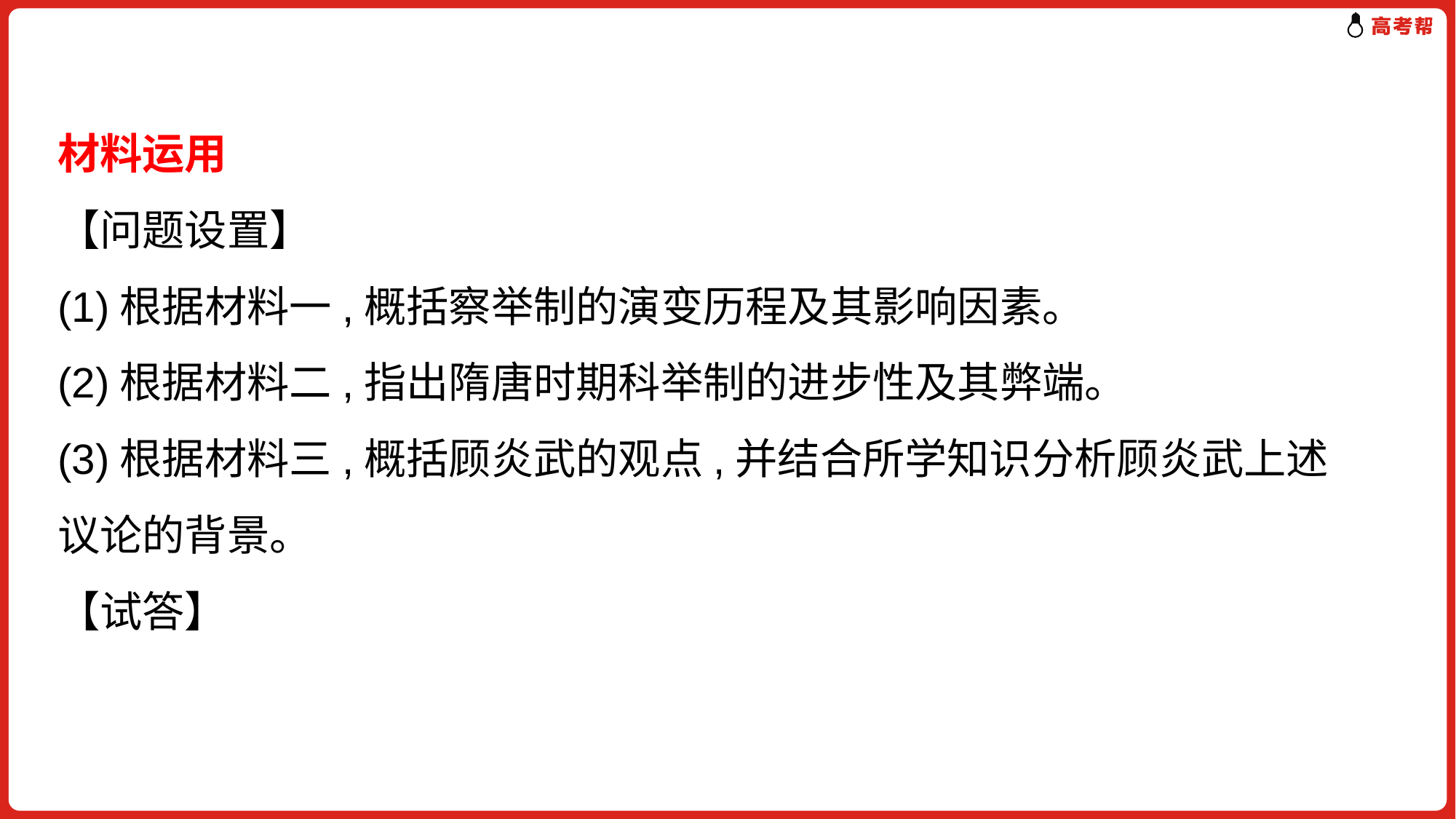

材料运用
【问题设置】
(1)根据材料一,概括察举制的演变历程及其影响因素。
(2)根据材料二,指出隋唐时期科举制的进步性及其弊端。
(3)根据材料三,概括顾炎武的观点,并结合所学知识分析顾炎武上述议论的背景。
【试答】